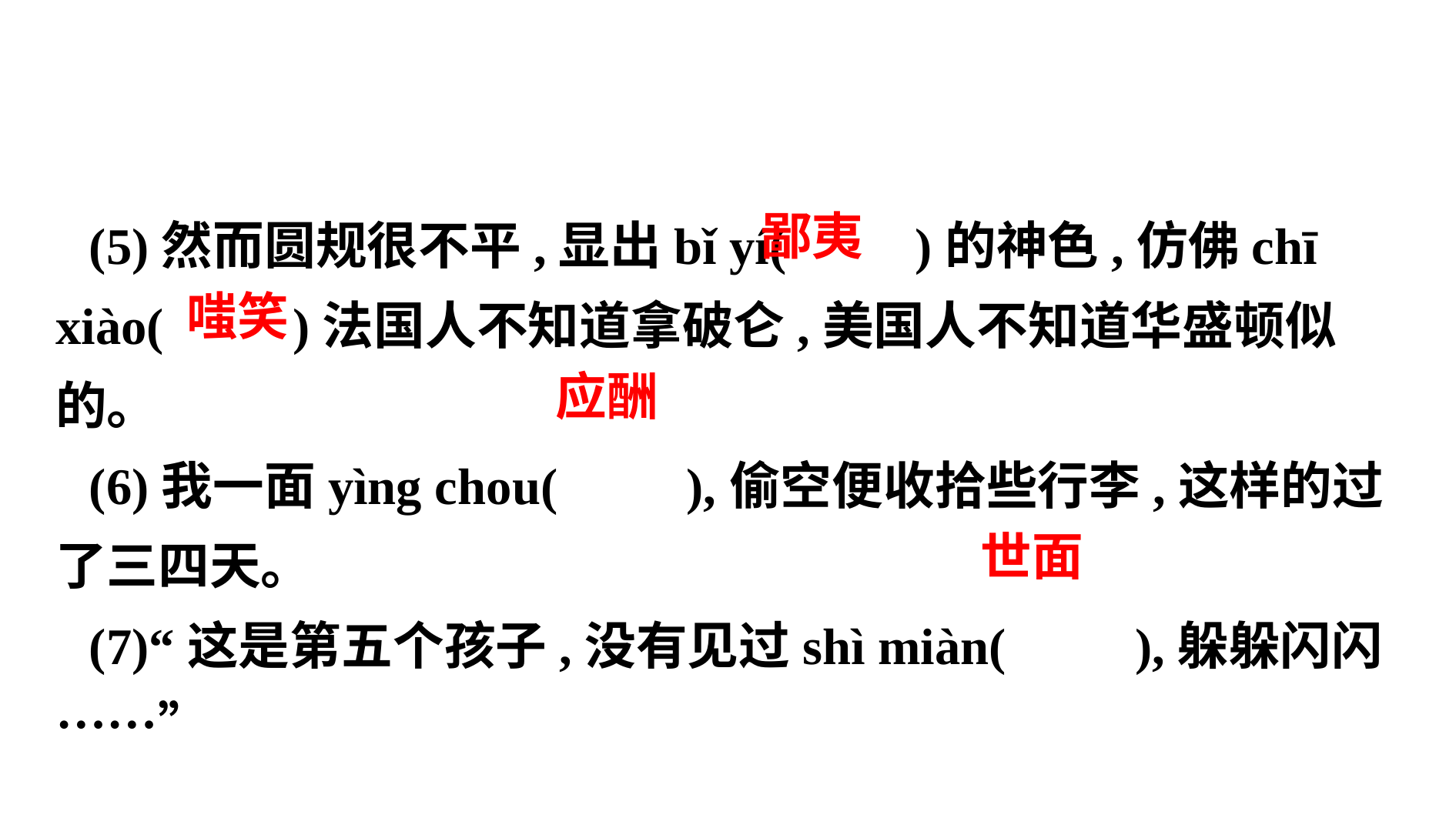

(5)然而圆规很不平,显出bǐ yí(          )的神色,仿佛chī xiào(          )法国人不知道拿破仑,美国人不知道华盛顿似的。
(6)我一面yìng chou(          ),偷空便收拾些行李,这样的过了三四天。
(7)“这是第五个孩子,没有见过shì miàn(          ),躲躲闪闪……”
 鄙夷
 嗤笑
 应酬
 世面